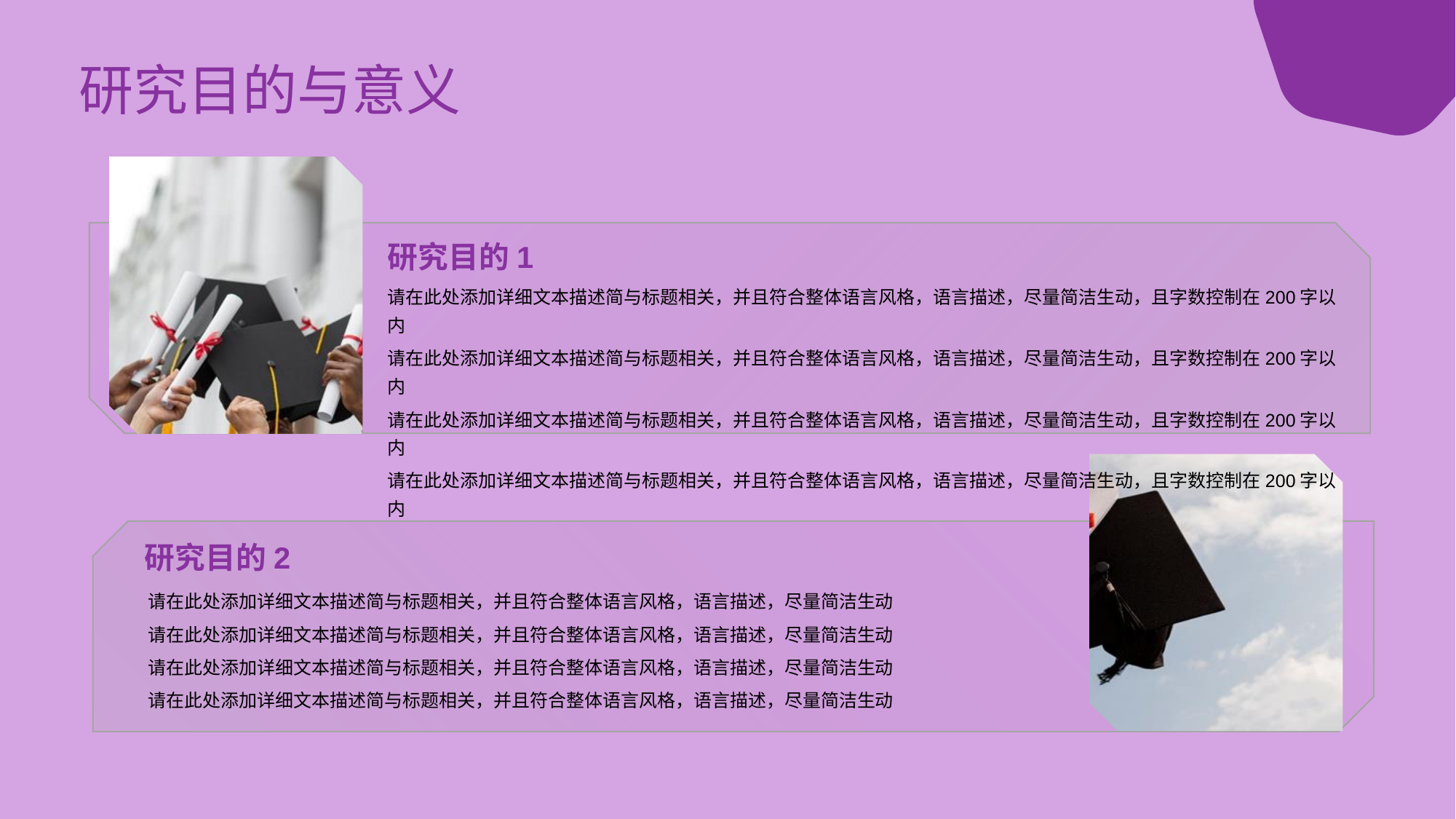

# 研究目的与意义

研究目的1
请在此处添加详细文本描述简与标题相关，并且符合整体语言风格，语言描述，尽量简洁生动，且字数控制在200字以内
请在此处添加详细文本描述简与标题相关，并且符合整体语言风格，语言描述，尽量简洁生动，且字数控制在200字以内
请在此处添加详细文本描述简与标题相关，并且符合整体语言风格，语言描述，尽量简洁生动，且字数控制在200字以内
请在此处添加详细文本描述简与标题相关，并且符合整体语言风格，语言描述，尽量简洁生动，且字数控制在200字以内

研究目的2
请在此处添加详细文本描述简与标题相关，并且符合整体语言风格，语言描述，尽量简洁生动
请在此处添加详细文本描述简与标题相关，并且符合整体语言风格，语言描述，尽量简洁生动
请在此处添加详细文本描述简与标题相关，并且符合整体语言风格，语言描述，尽量简洁生动
请在此处添加详细文本描述简与标题相关，并且符合整体语言风格，语言描述，尽量简洁生动